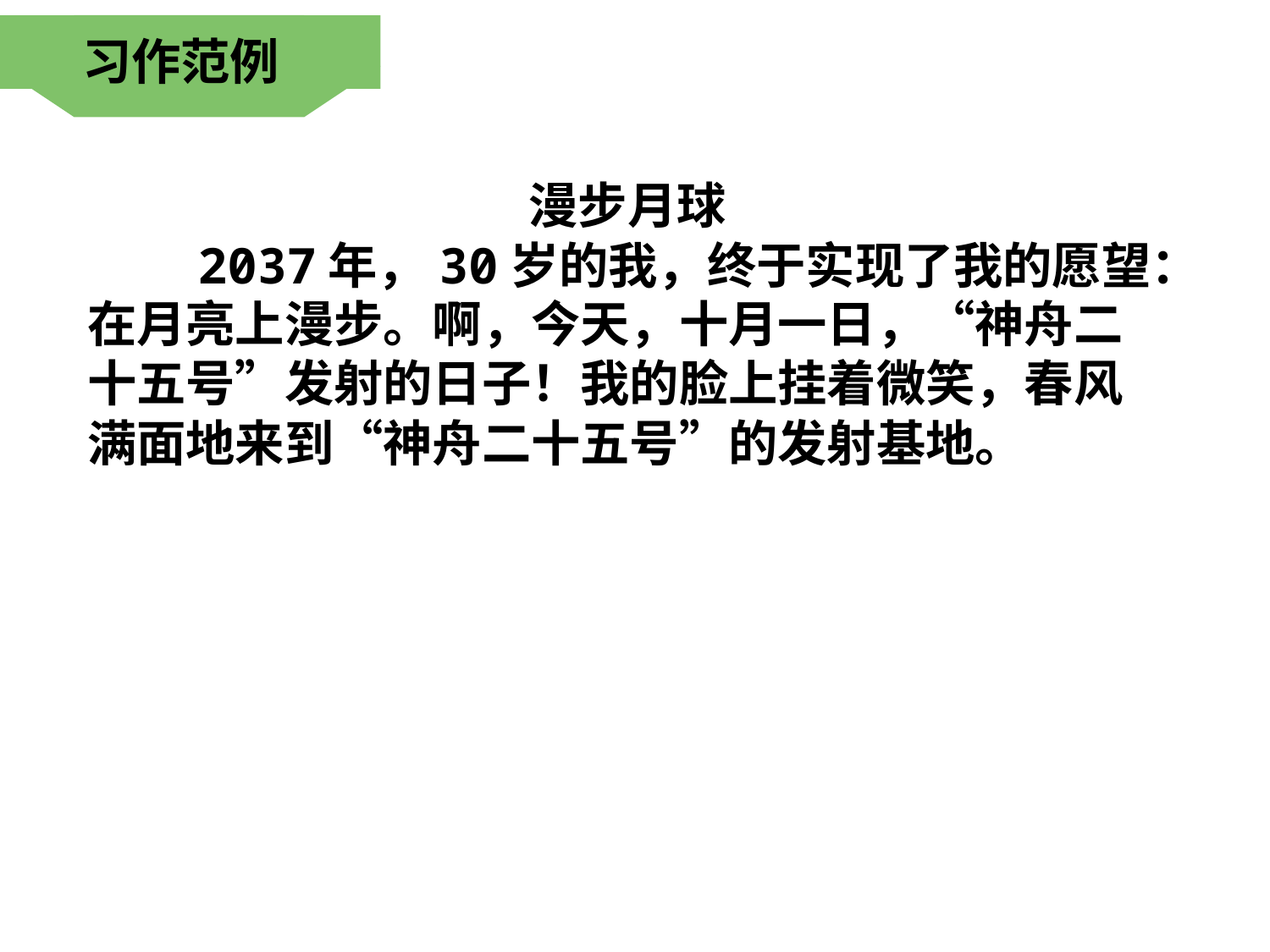

习作范例
漫步月球
　　2037年，30岁的我，终于实现了我的愿望：在月亮上漫步。啊，今天，十月一日，“神舟二十五号”发射的日子！我的脸上挂着微笑，春风满面地来到“神舟二十五号”的发射基地。